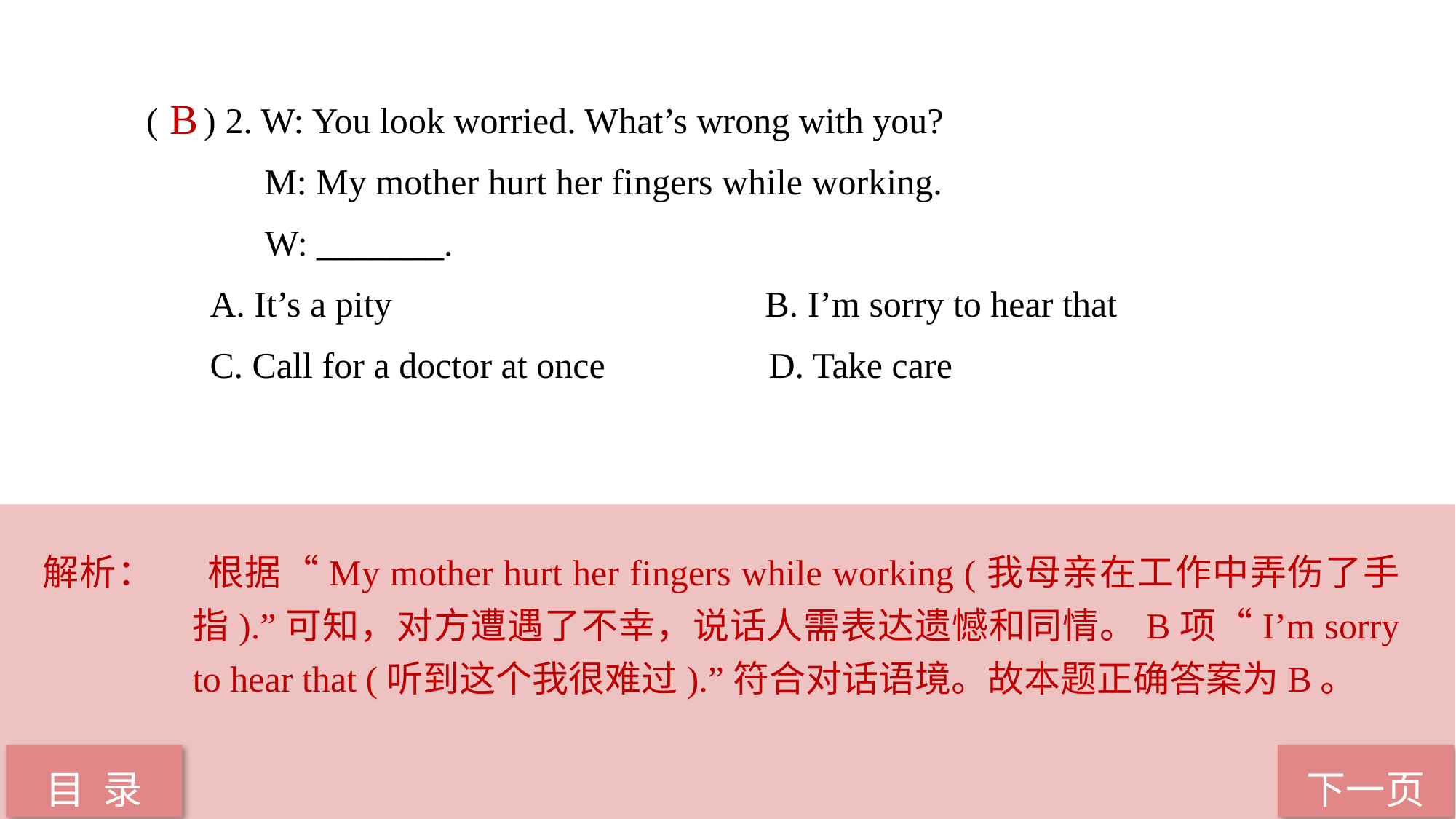

(     ) 2. W: You look worried. What’s wrong with you?
             M: My mother hurt her fingers while working.
             W: _______.
       A. It’s a pity                                         B. I’m sorry to hear that
       C. Call for a doctor at once                  D. Take care
 B
解析：	 根据“My mother hurt her fingers while working (我母亲在工作中弄伤了手指).”可知，对方遭遇了不幸，说话人需表达遗憾和同情。B项“I’m sorry to hear that (听到这个我很难过).”符合对话语境。故本题正确答案为B。